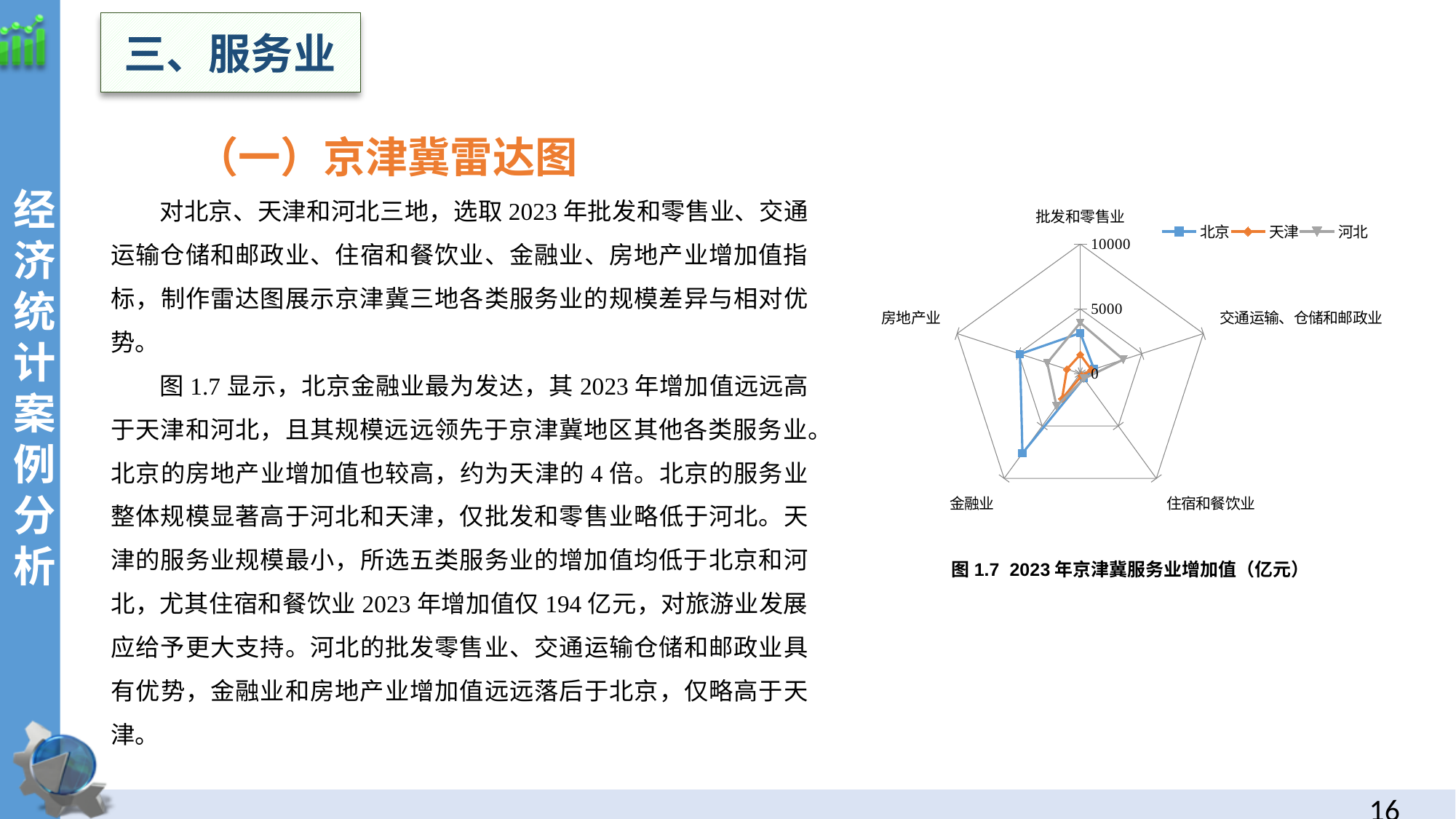

三、服务业
（一）京津冀雷达图
对北京、天津和河北三地，选取2023年批发和零售业、交通运输仓储和邮政业、住宿和餐饮业、金融业、房地产业增加值指标，制作雷达图展示京津冀三地各类服务业的规模差异与相对优势。
图1.7显示，北京金融业最为发达，其2023年增加值远远高于天津和河北，且其规模远远领先于京津冀地区其他各类服务业。北京的房地产业增加值也较高，约为天津的4倍。北京的服务业整体规模显著高于河北和天津，仅批发和零售业略低于河北。天津的服务业规模最小，所选五类服务业的增加值均低于北京和河北，尤其住宿和餐饮业2023年增加值仅194亿元，对旅游业发展应给予更大支持。河北的批发零售业、交通运输仓储和邮政业具有优势，金融业和房地产业增加值远远落后于北京，仅略高于天津。
经
济统计案例分析

### Chart

| Category | 北京 | 天津 | 河北 |
|---|---|---|---|
| 批发和零售业 | 3128.8 | 1467.4 | 3924.6 |
| 交通运输、仓储和邮政业 | 1122.4 | 907.7 | 3501.2 |
| 住宿和餐饮业 | 451.0 | 194.0 | 481.2 |
| 金融业 | 7593.7 | 2393.3 | 3110.9 |
| 房地产业 | 4895.6 | 1081.9 | 2682.3 |
图1.7  2023年京津冀服务业增加值（亿元）
16